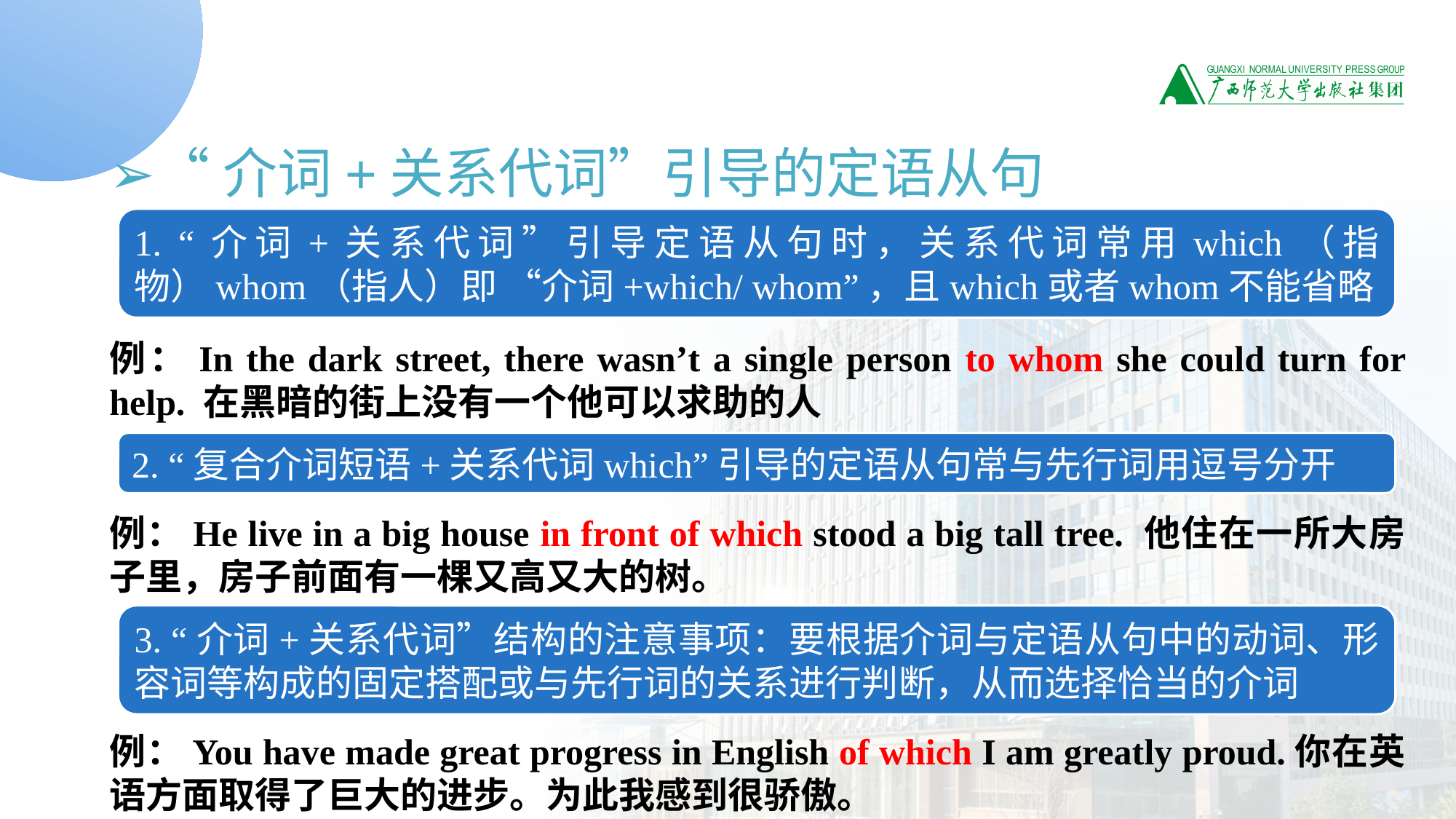

➢“介词+关系代词”引导的定语从句

例：In the dark street, there wasn’t a single person to whom she could turn for help. 在黑暗的街上没有一个他可以求助的人

例：He live in a big house in front of which stood a big tall tree. 他住在一所大房子里，房子前面有一棵又高又大的树。

例：You have made great progress in English of which I am greatly proud.你在英语方面取得了巨大的进步。为此我感到很骄傲。

1. “介词+关系代词”引导定语从句时，关系代词常用which（指物）whom（指人）即 “介词+which/ whom”，且which或者whom不能省略
2. “复合介词短语+关系代词which”引导的定语从句常与先行词用逗号分开
3. “介词+关系代词”结构的注意事项：要根据介词与定语从句中的动词、形容词等构成的固定搭配或与先行词的关系进行判断，从而选择恰当的介词